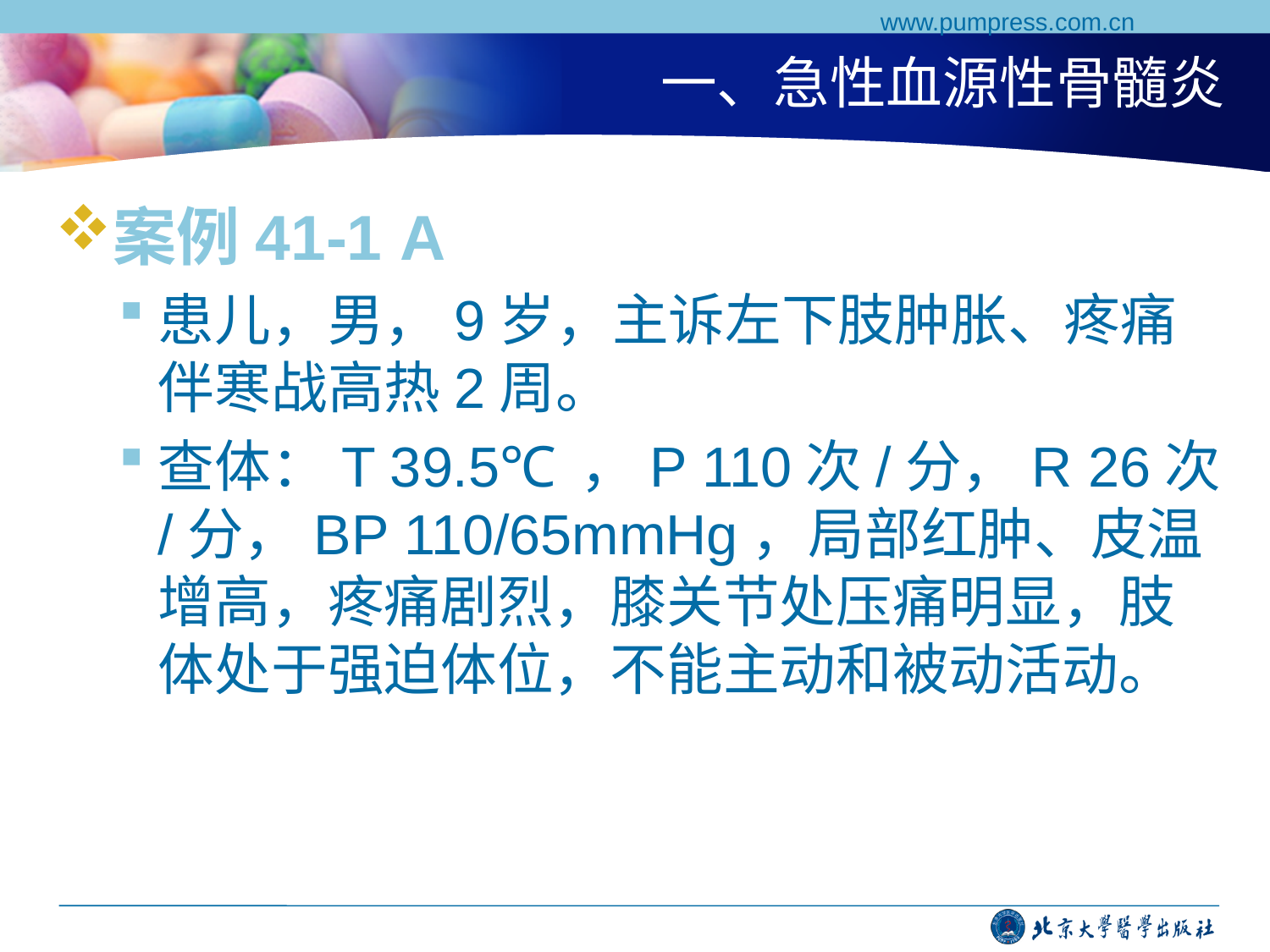

www.pumpress.com.cn
# 一、急性血源性骨髓炎
案例41-1 A
患儿，男，9岁，主诉左下肢肿胀、疼痛伴寒战高热2周。
查体：T 39.5℃，P 110次/分，R 26次/分，BP 110/65mmHg，局部红肿、皮温增高，疼痛剧烈，膝关节处压痛明显，肢体处于强迫体位，不能主动和被动活动。